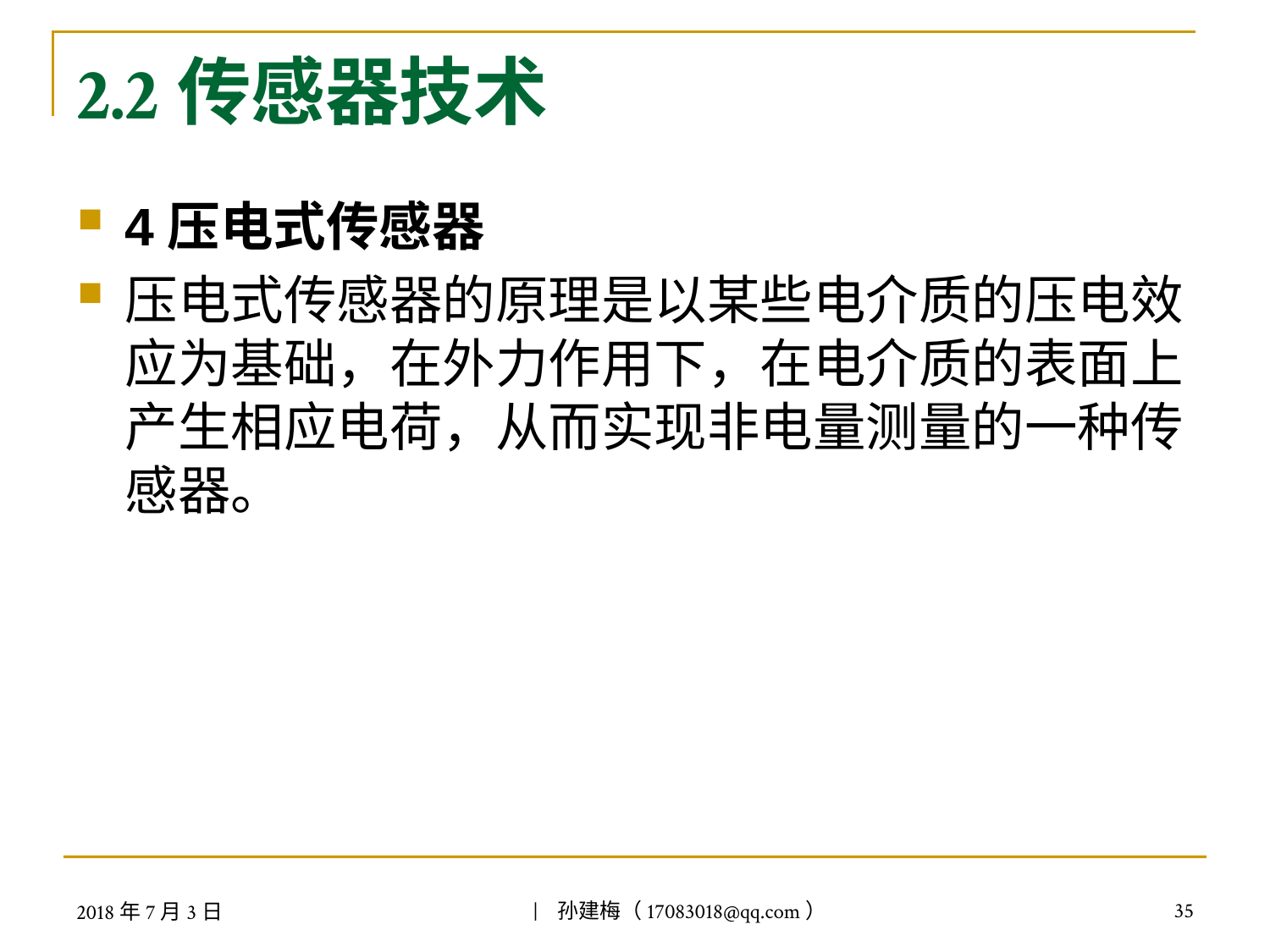

# 2.2传感器技术
4压电式传感器
压电式传感器的原理是以某些电介质的压电效应为基础，在外力作用下，在电介质的表面上产生相应电荷，从而实现非电量测量的一种传感器。
|   孙建梅（17083018@qq.com）
2018年7月3日
35